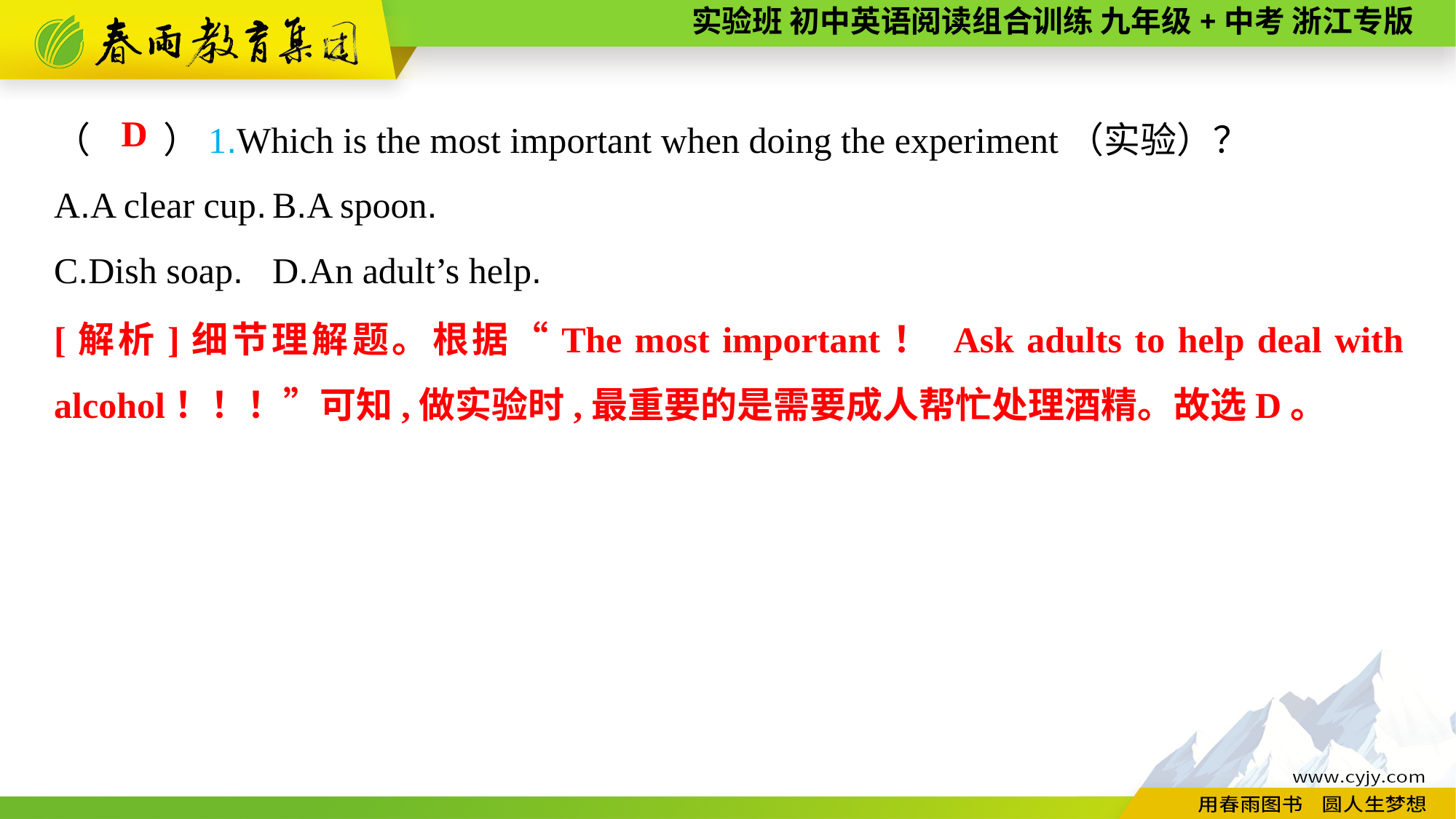

（　　）1.Which is the most important when doing the experiment（实验）？
A.A clear cup.	B.A spoon.
C.Dish soap.	D.An adult’s help.
D
[解析]细节理解题。根据“The most important！ Ask adults to help deal with alcohol！！！”可知,做实验时,最重要的是需要成人帮忙处理酒精。故选D。